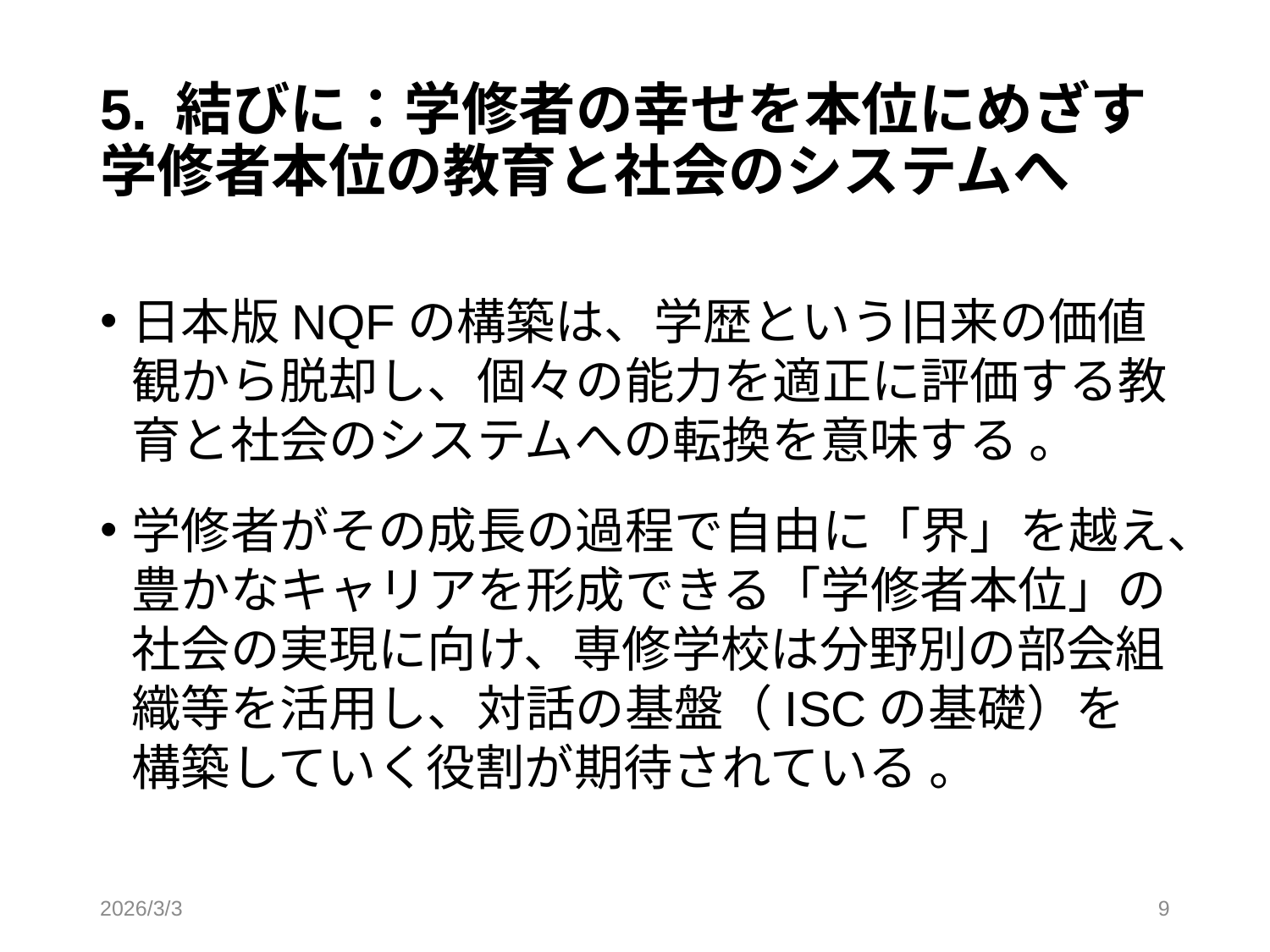

# 5. 結びに：学修者の幸せを本位にめざす 学修者本位の教育と社会のシステムへ
日本版NQFの構築は、学歴という旧来の価値観から脱却し、個々の能力を適正に評価する教育と社会のシステムへの転換を意味する 。
学修者がその成長の過程で自由に「界」を越え、豊かなキャリアを形成できる「学修者本位」の社会の実現に向け、専修学校は分野別の部会組織等を活用し、対話の基盤（ISCの基礎）を構築していく役割が期待されている 。

2026/3/3
9